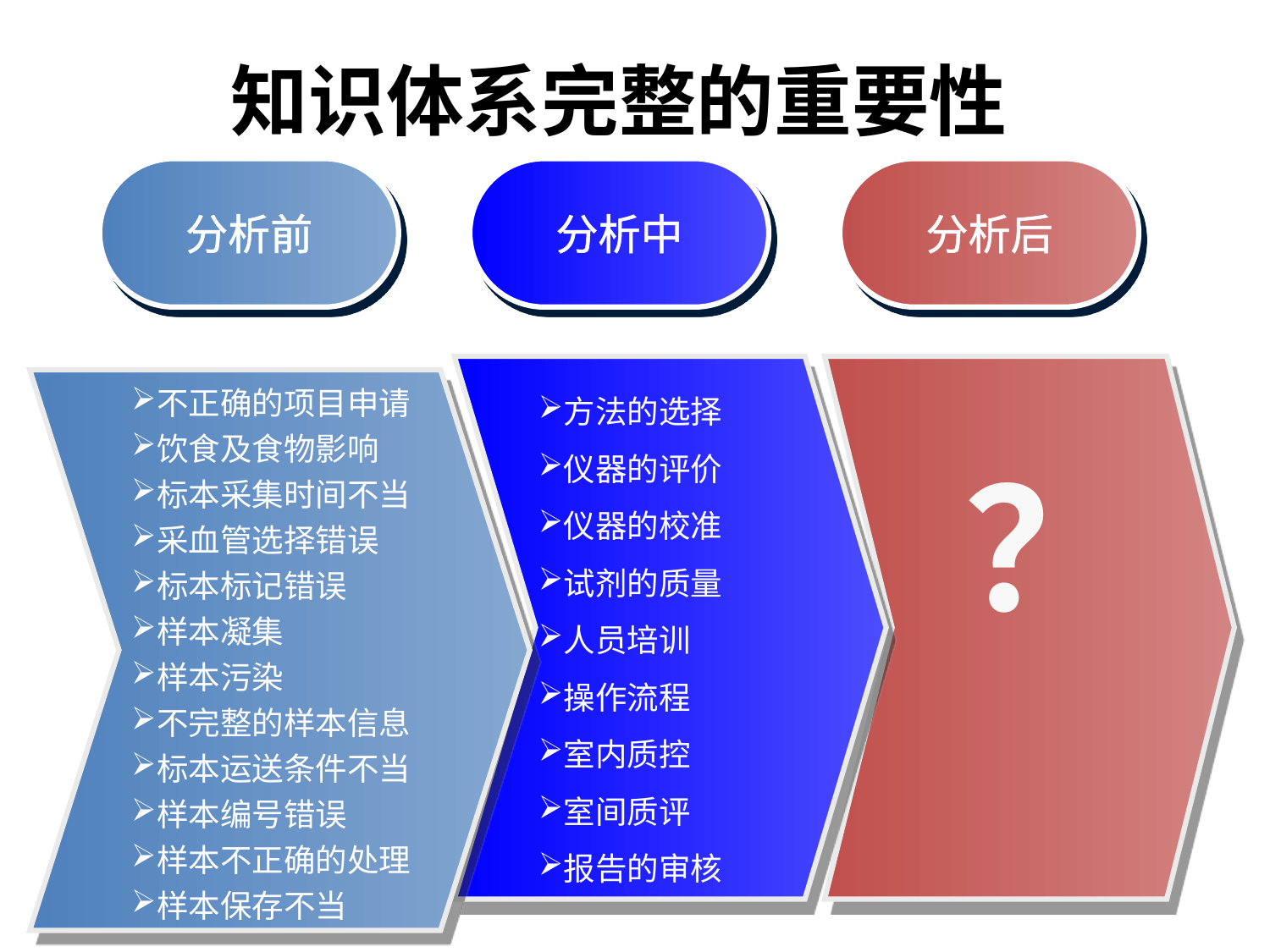

# 知识体系完整的重要性
分析前
分析中
分析后

不正确的项目申请
饮食及食物影响
标本采集时间不当
采血管选择错误
标本标记错误
样本凝集
样本污染
不完整的样本信息
标本运送条件不当
样本编号错误
样本不正确的处理
样本保存不当
方法的选择
仪器的评价
仪器的校准
试剂的质量
人员培训
操作流程
室内质控
室间质评
报告的审核
。。。

？